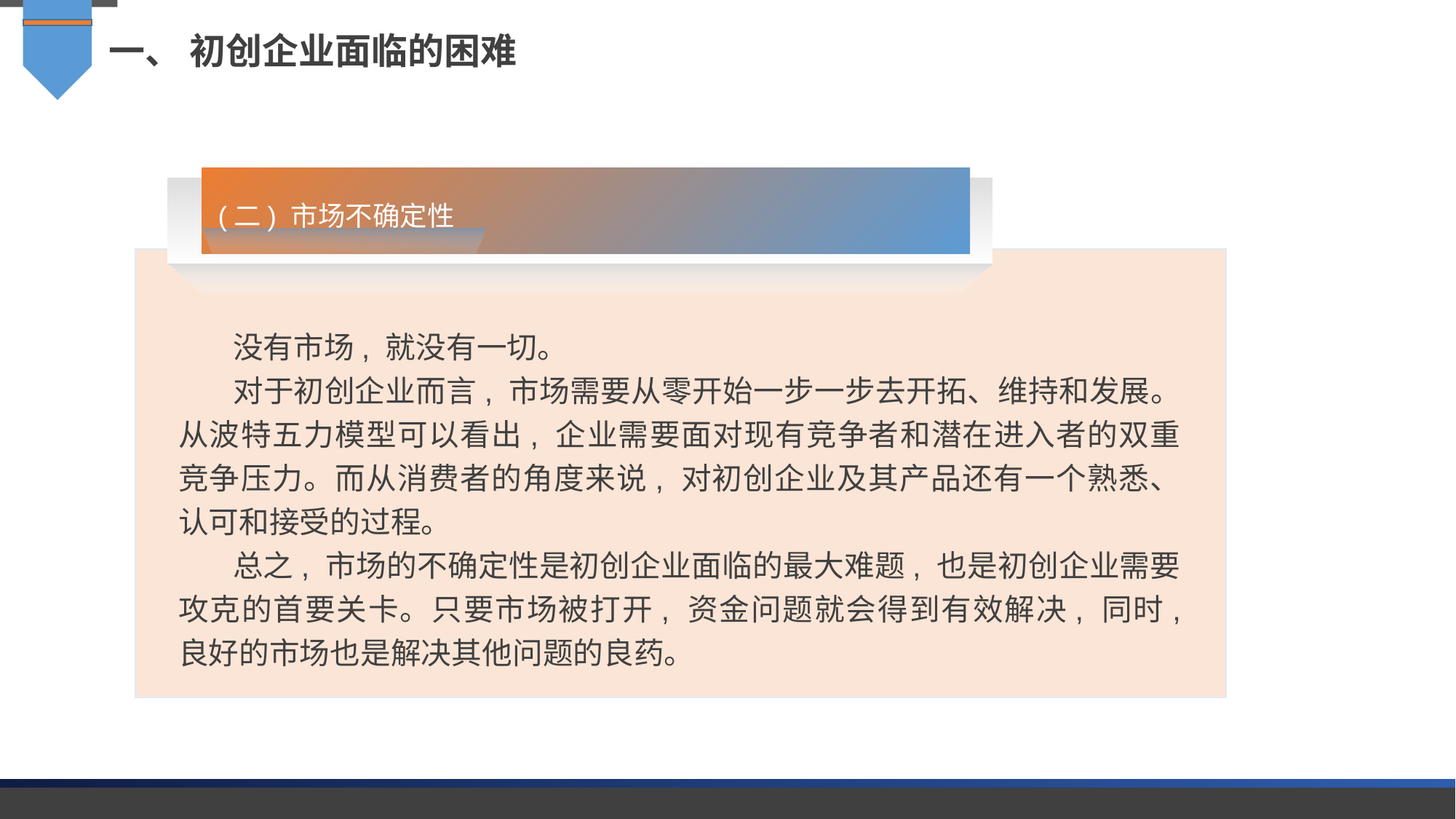

一、 初创企业面临的困难

(二) 市场不确定性

没有市场, 就没有一切。
对于初创企业而言, 市场需要从零开始一步一步去开拓、维持和发展。 从波特五力模型可以看出, 企业需要面对现有竞争者和潜在进入者的双重竞争压力。而从消费者的角度来说, 对初创企业及其产品还有一个熟悉、认可和接受的过程。
总之, 市场的不确定性是初创企业面临的最大难题, 也是初创企业需要攻克的首要关卡。只要市场被打开, 资金问题就会得到有效解决, 同时, 良好的市场也是解决其他问题的良药。